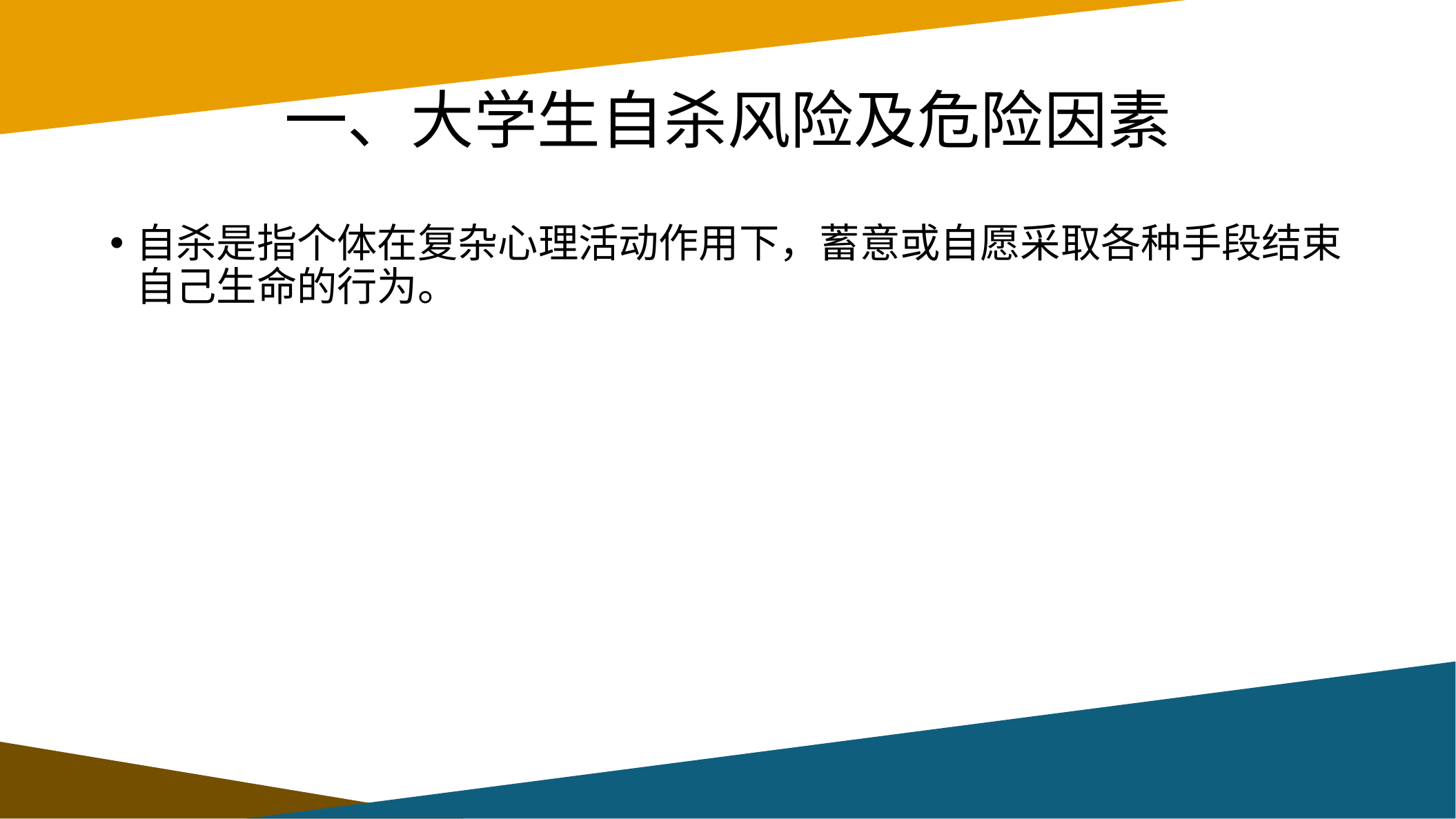

# 一、大学生自杀风险及危险因素
自杀是指个体在复杂心理活动作用下，蓄意或自愿采取各种手段结束自己生命的行为。